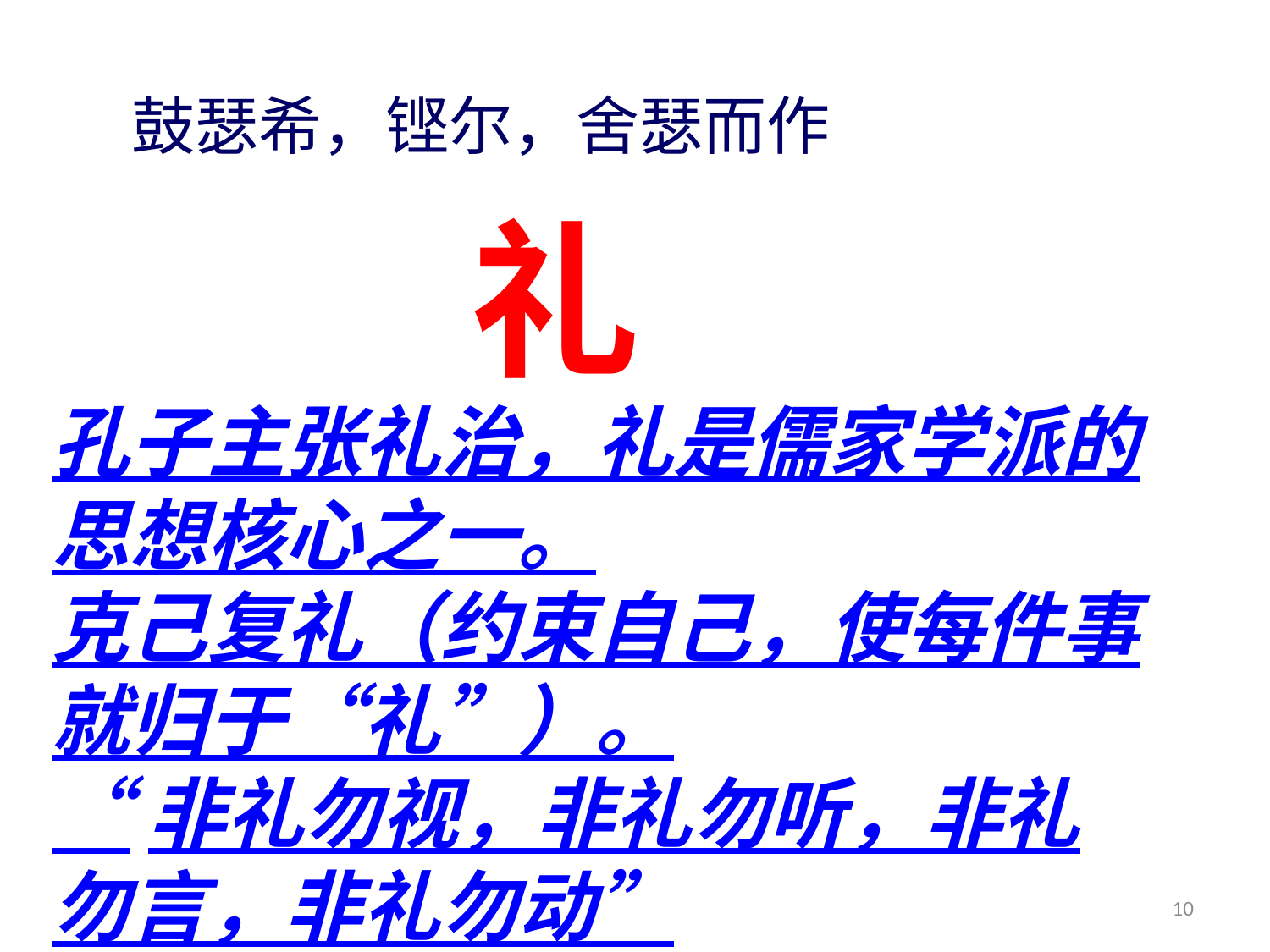

鼓瑟希，铿尔，舍瑟而作
礼
孔子主张礼治，礼是儒家学派的思想核心之一。
克己复礼（约束自己，使每件事就归于“礼”）。
“非礼勿视，非礼勿听，非礼勿言，非礼勿动”
10